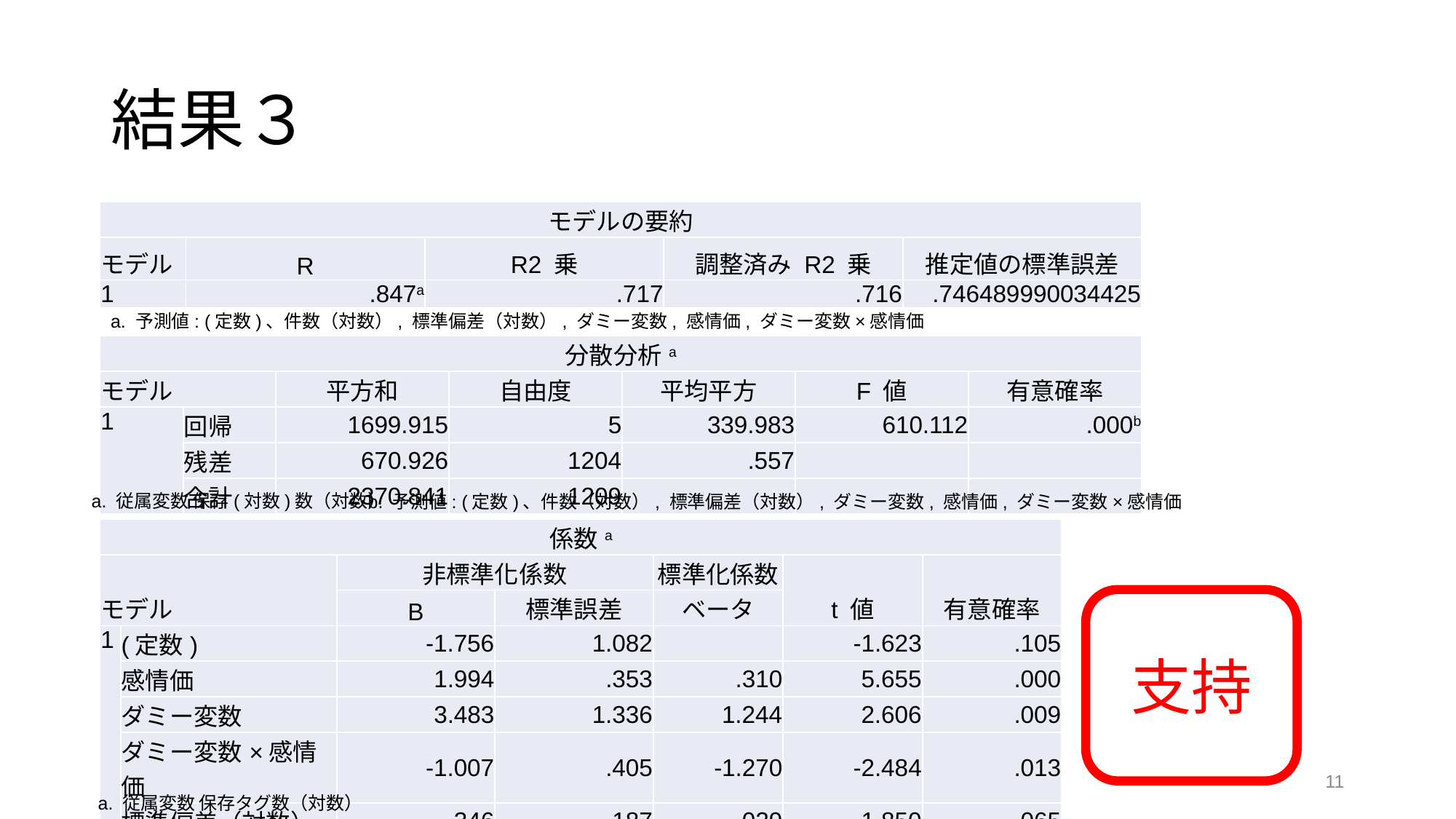

# 結果３
| モデルの要約 |  |  |  |  |
| --- | --- | --- | --- | --- |
| モデル | R | R2 乗 | 調整済み R2 乗 | 推定値の標準誤差 |
| 1 | .847a | .717 | .716 | .746489990034425 |
a. 予測値: (定数)、件数（対数）, 標準偏差（対数）, ダミー変数, 感情価, ダミー変数×感情価
| 分散分析a |  |  |  |  |  |  |
| --- | --- | --- | --- | --- | --- | --- |
| モデル |  | 平方和 | 自由度 | 平均平方 | F 値 | 有意確率 |
| 1 | 回帰 | 1699.915 | 5 | 339.983 | 610.112 | .000b |
|  | 残差 | 670.926 | 1204 | .557 |  |  |
|  | 合計 | 2370.841 | 1209 |  |  |  |
a. 従属変数 保存(対数)数（対数）
b. 予測値: (定数)、件数（対数）, 標準偏差（対数）, ダミー変数, 感情価, ダミー変数×感情価
| 係数a |  |  |  |  |  |  |
| --- | --- | --- | --- | --- | --- | --- |
| モデル |  | 非標準化係数 |  | 標準化係数 | t 値 | 有意確率 |
|  |  | B | 標準誤差 | ベータ |  |  |
| 1 | (定数) | -1.756 | 1.082 |  | -1.623 | .105 |
|  | 感情価 | 1.994 | .353 | .310 | 5.655 | .000 |
|  | ダミー変数 | 3.483 | 1.336 | 1.244 | 2.606 | .009 |
|  | ダミー変数×感情価 | -1.007 | .405 | -1.270 | -2.484 | .013 |
|  | 標準偏差（対数） | .346 | .187 | .029 | 1.850 | .065 |
|  | 件数（対数） | .787 | .030 | .625 | 26.470 | .000 |
支持
11
a. 従属変数 保存タグ数（対数）